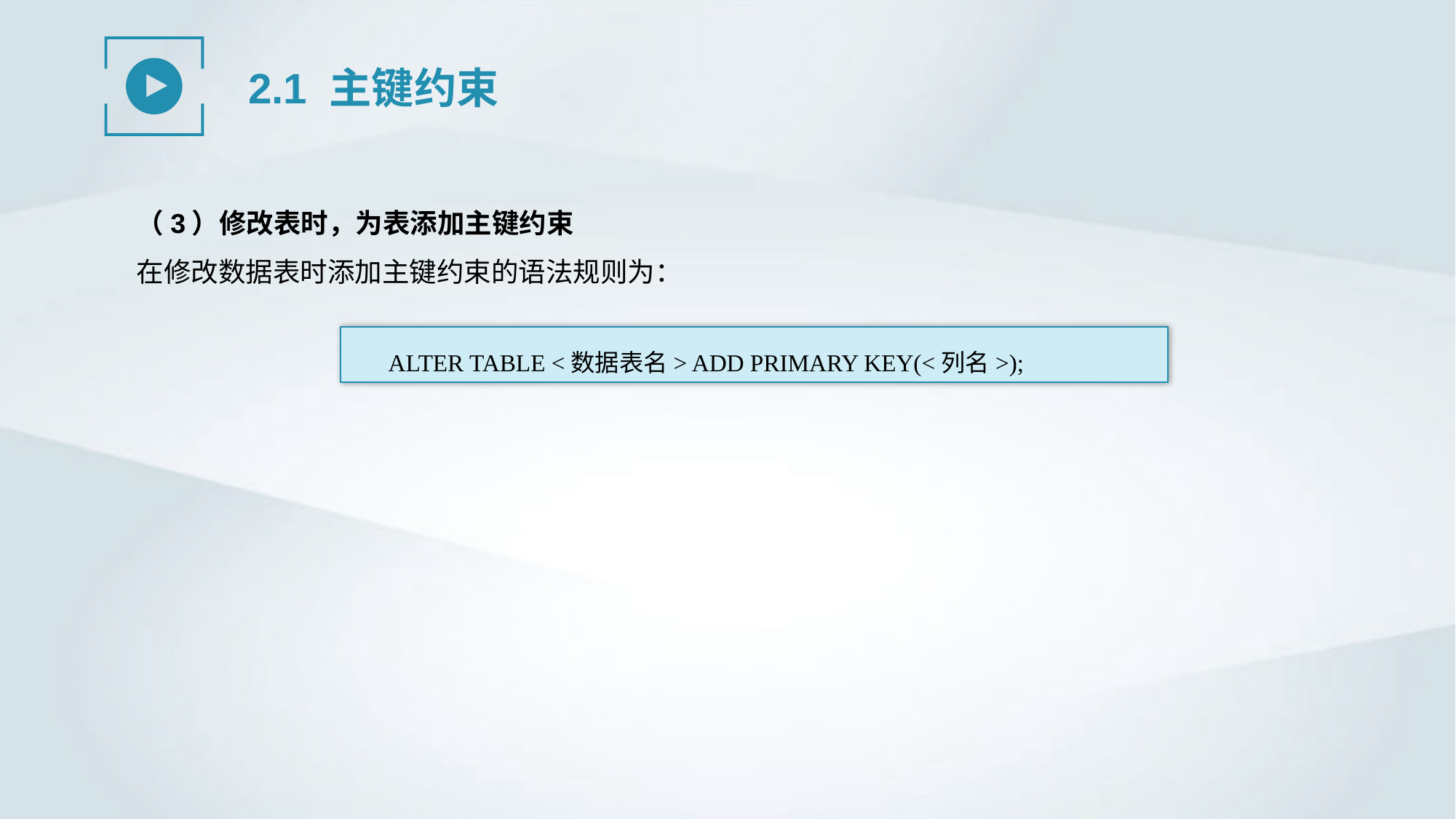

2.1 主键约束
（3）修改表时，为表添加主键约束
在修改数据表时添加主键约束的语法规则为：
ALTER TABLE <数据表名> ADD PRIMARY KEY(<列名>);